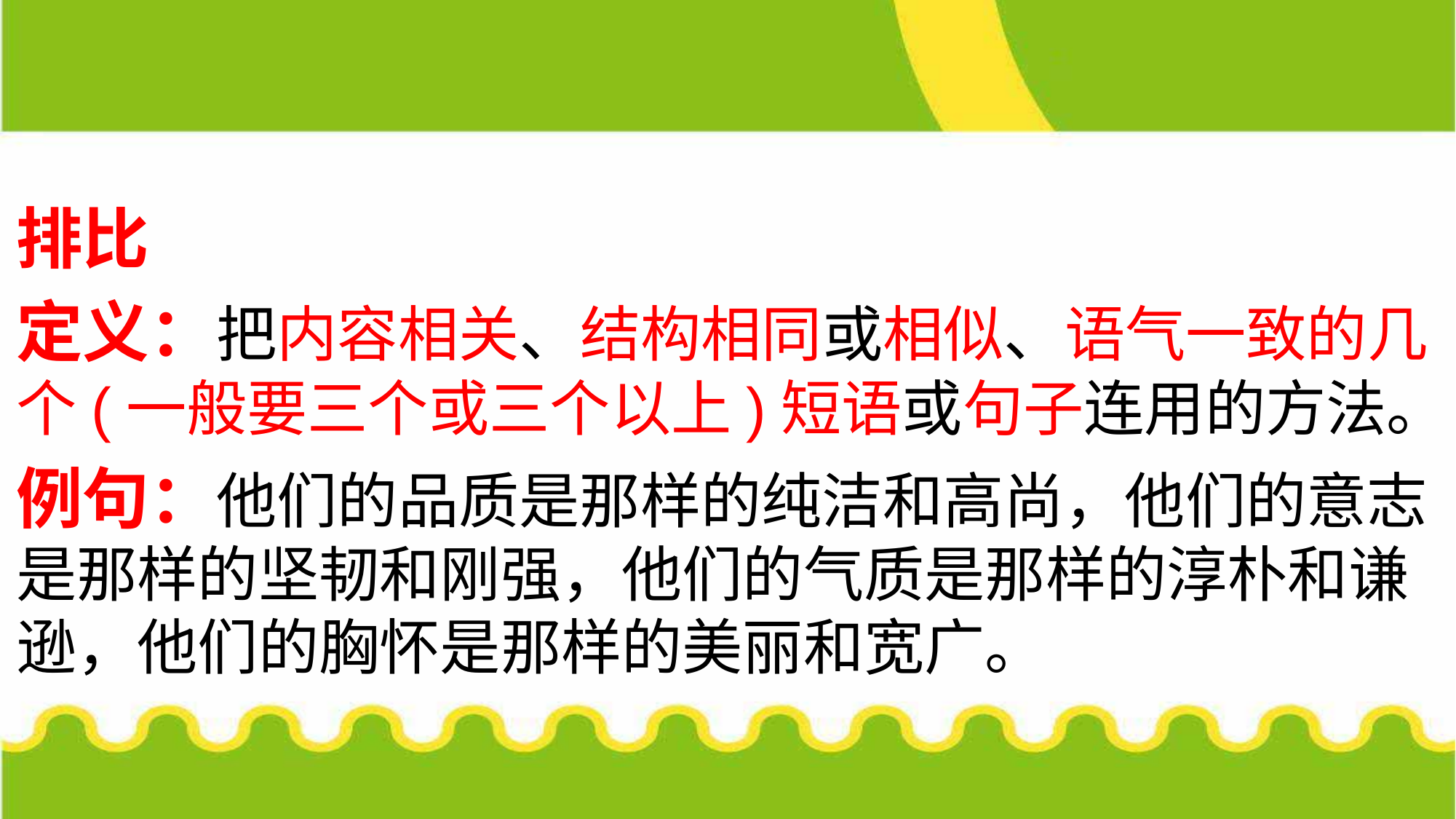

#
排比
定义：把内容相关、结构相同或相似、语气一致的几个(一般要三个或三个以上)短语或句子连用的方法。
例句：他们的品质是那样的纯洁和高尚，他们的意志是那样的坚韧和刚强，他们的气质是那样的淳朴和谦逊，他们的胸怀是那样的美丽和宽广。